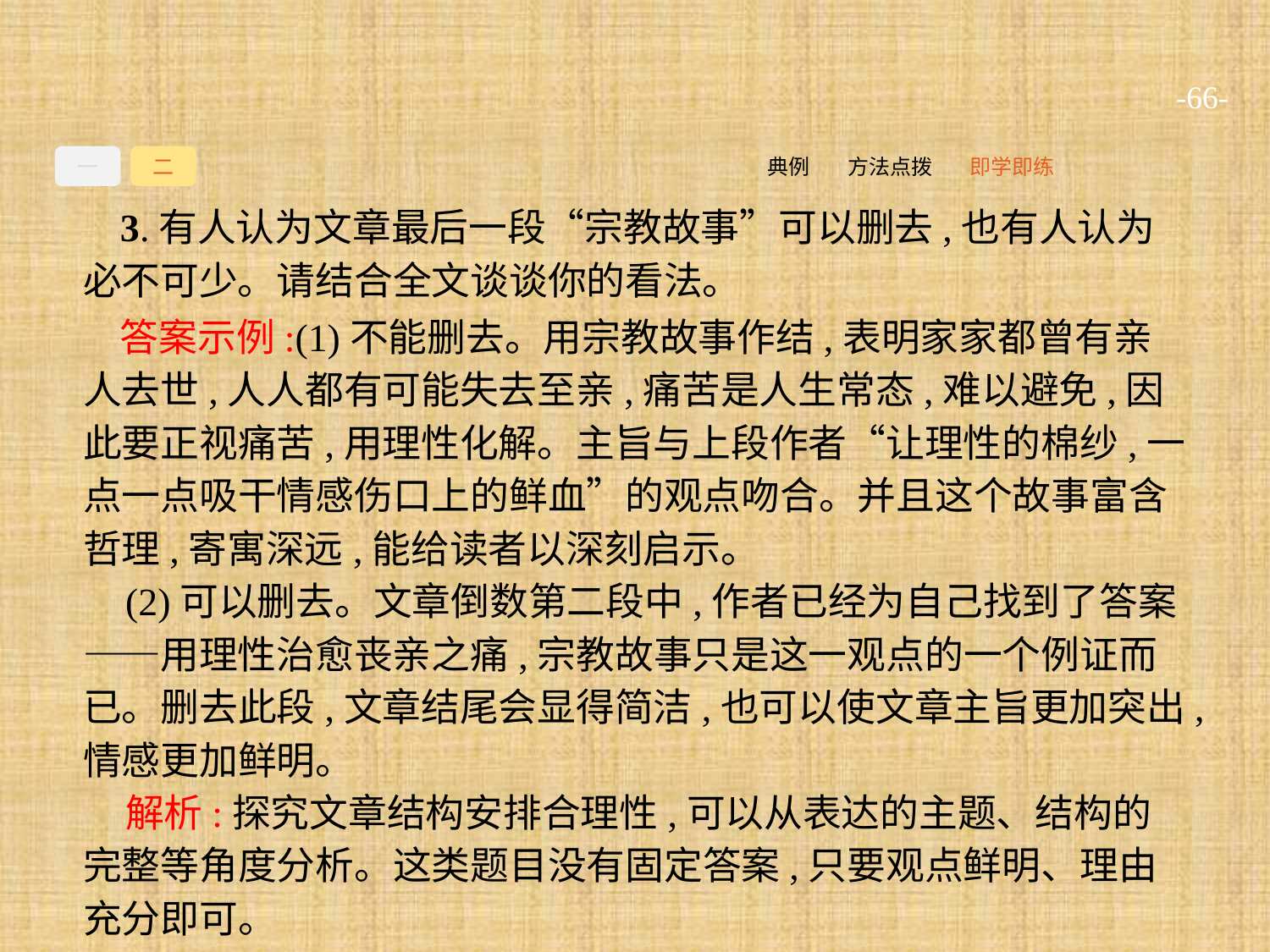

-66-
一
二
即学即练
方法点拨
典例
3.有人认为文章最后一段“宗教故事”可以删去,也有人认为必不可少。请结合全文谈谈你的看法。
答案示例:(1)不能删去。用宗教故事作结,表明家家都曾有亲人去世,人人都有可能失去至亲,痛苦是人生常态,难以避免,因此要正视痛苦,用理性化解。主旨与上段作者“让理性的棉纱,一点一点吸干情感伤口上的鲜血”的观点吻合。并且这个故事富含哲理,寄寓深远,能给读者以深刻启示。
(2)可以删去。文章倒数第二段中,作者已经为自己找到了答案——用理性治愈丧亲之痛,宗教故事只是这一观点的一个例证而已。删去此段,文章结尾会显得简洁,也可以使文章主旨更加突出,情感更加鲜明。
解析:探究文章结构安排合理性,可以从表达的主题、结构的完整等角度分析。这类题目没有固定答案,只要观点鲜明、理由充分即可。